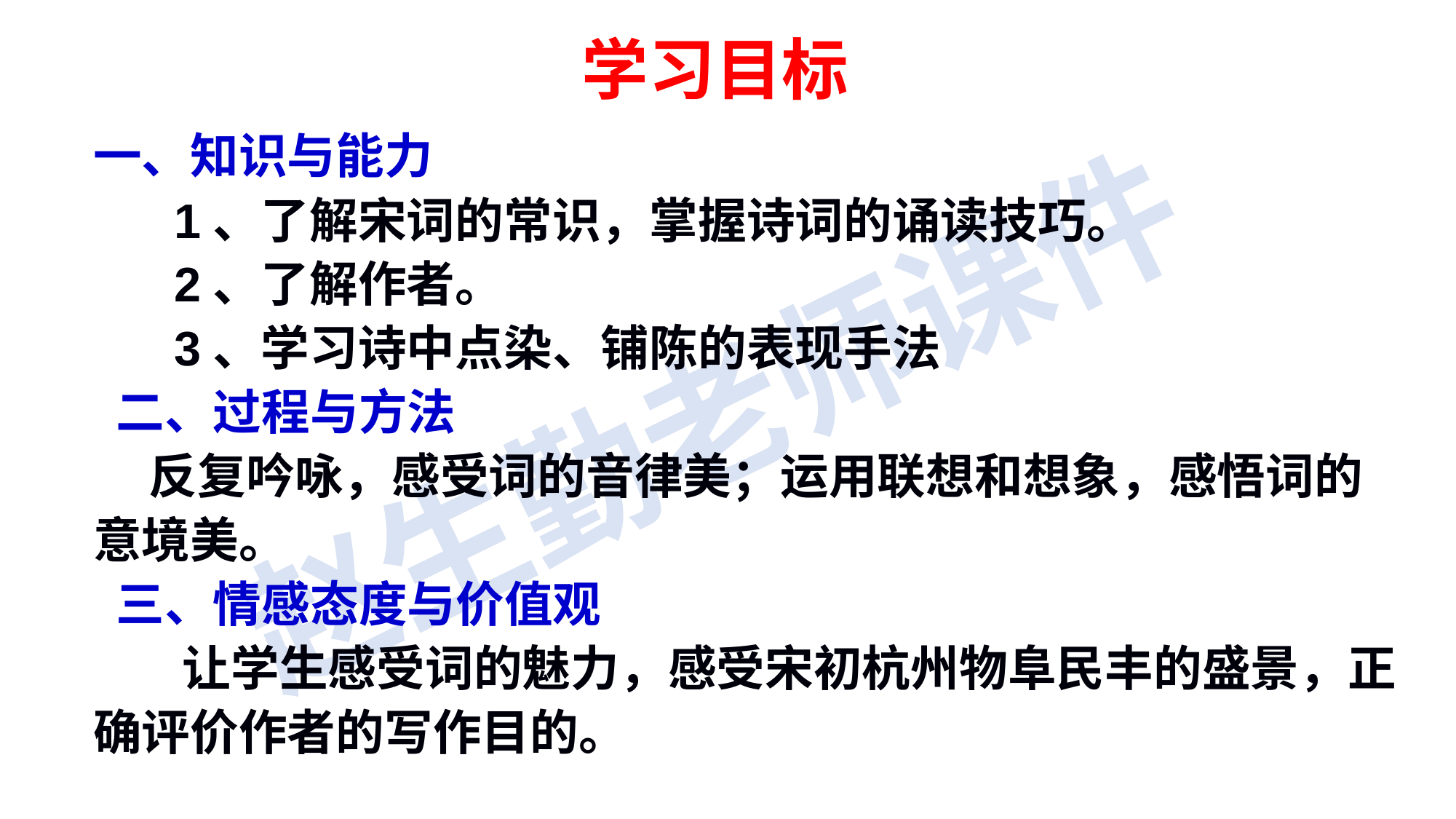

学习目标
一、知识与能力
      1、了解宋词的常识，掌握诗词的诵读技巧。
      2、了解作者。
      3、学习诗中点染、铺陈的表现手法
 二、过程与方法
    反复吟咏，感受词的音律美；运用联想和想象，感悟词的意境美。
 三、情感态度与价值观
       让学生感受词的魅力，感受宋初杭州物阜民丰的盛景，正确评价作者的写作目的。

2